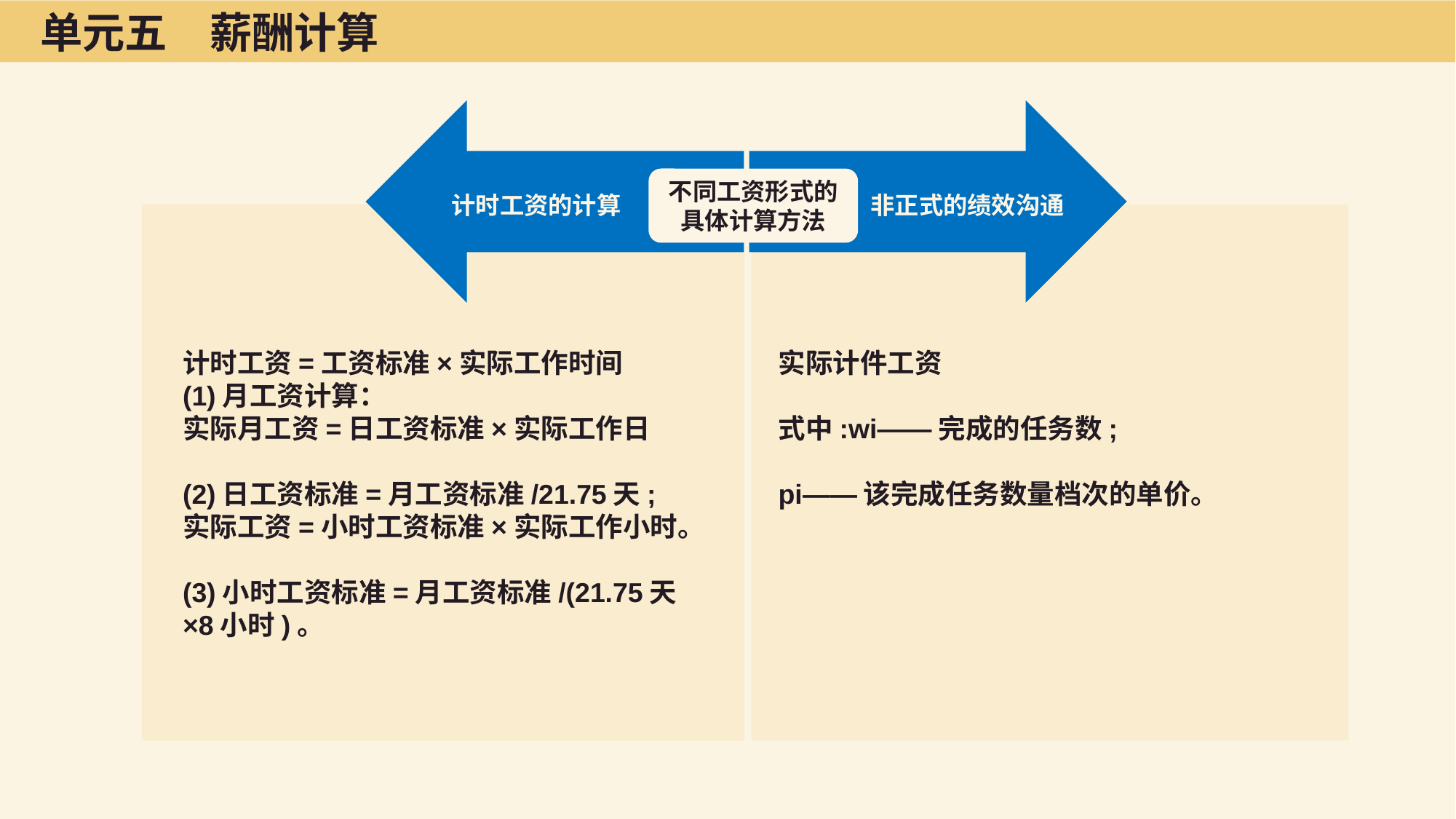

单元五　薪酬计算
计时工资的计算
   非正式的绩效沟通
不同工资形式的具体计算方法

计时工资=工资标准×实际工作时间
(1)月工资计算：
实际月工资=日工资标准×实际工作日
(2)日工资标准=月工资标准/21.75天;
实际工资=小时工资标准×实际工作小时。

(3)小时工资标准=月工资标准/(21.75天×8小时)。
实际计件工资

式中:wi——完成的任务数;

pi——该完成任务数量档次的单价。